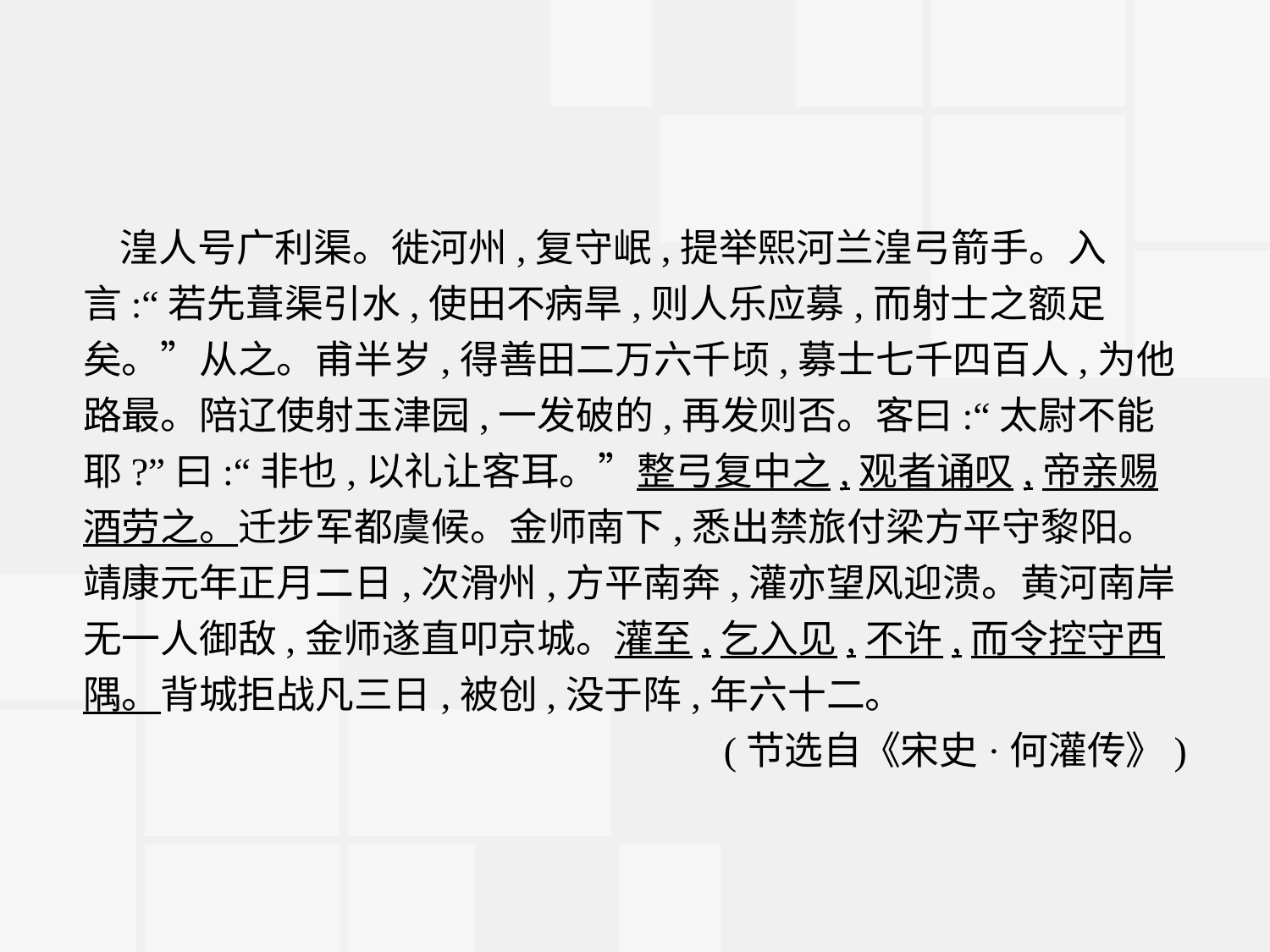

湟人号广利渠。徙河州,复守岷,提举熙河兰湟弓箭手。入言:“若先葺渠引水,使田不病旱,则人乐应募,而射士之额足矣。”从之。甫半岁,得善田二万六千顷,募士七千四百人,为他路最。陪辽使射玉津园,一发破的,再发则否。客曰:“太尉不能耶?”曰:“非也,以礼让客耳。”整弓复中之,观者诵叹,帝亲赐酒劳之。迁步军都虞候。金师南下,悉出禁旅付梁方平守黎阳。靖康元年正月二日,次滑州,方平南奔,灌亦望风迎溃。黄河南岸无一人御敌,金师遂直叩京城。灌至,乞入见,不许,而令控守西隅。背城拒战凡三日,被创,没于阵,年六十二。
(节选自《宋史·何灌传》)